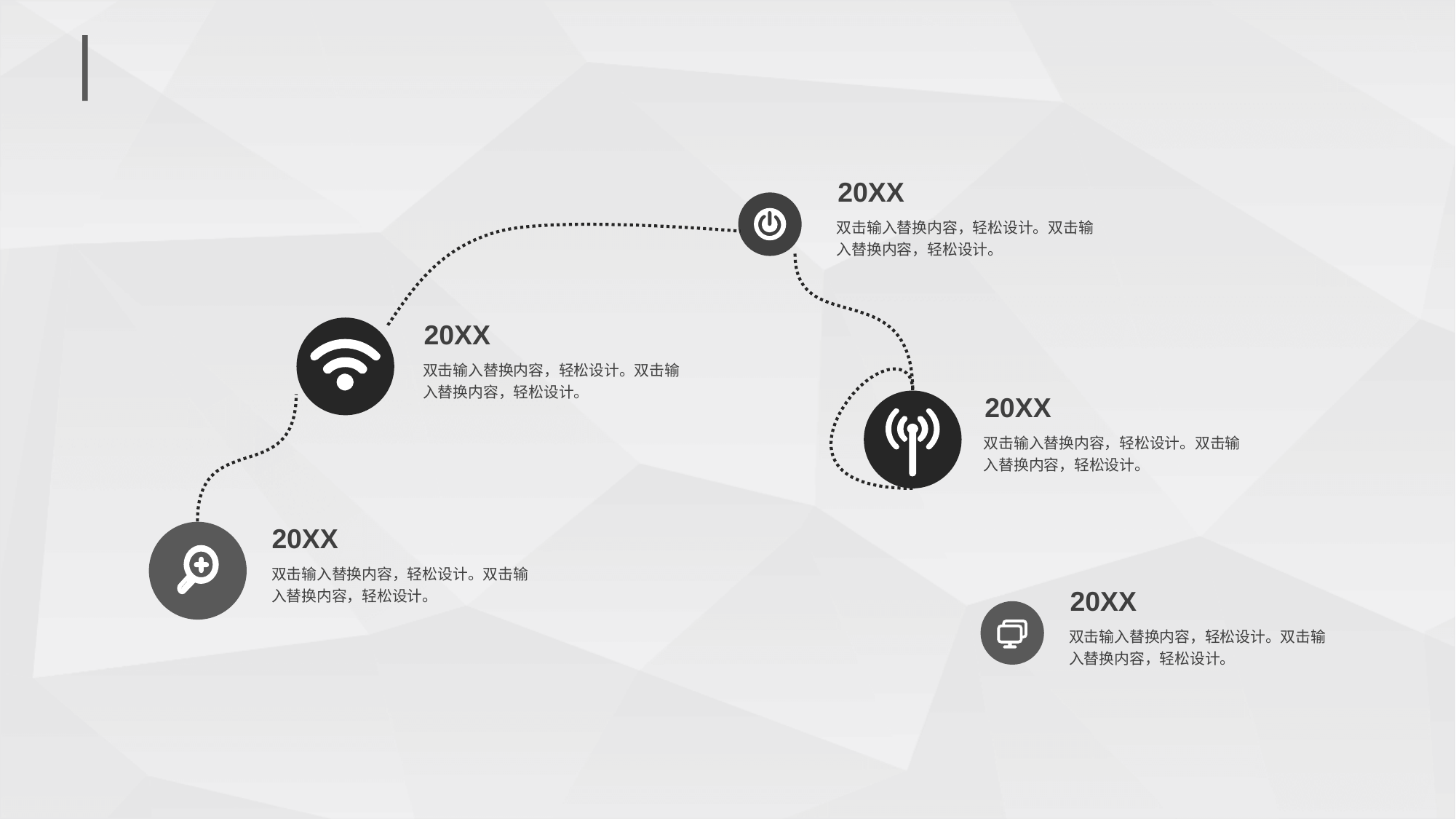

#
20XX
双击输入替换内容，轻松设计。双击输入替换内容，轻松设计。

20XX
双击输入替换内容，轻松设计。双击输入替换内容，轻松设计。

20XX
双击输入替换内容，轻松设计。双击输入替换内容，轻松设计。

20XX
双击输入替换内容，轻松设计。双击输入替换内容，轻松设计。

20XX
双击输入替换内容，轻松设计。双击输入替换内容，轻松设计。